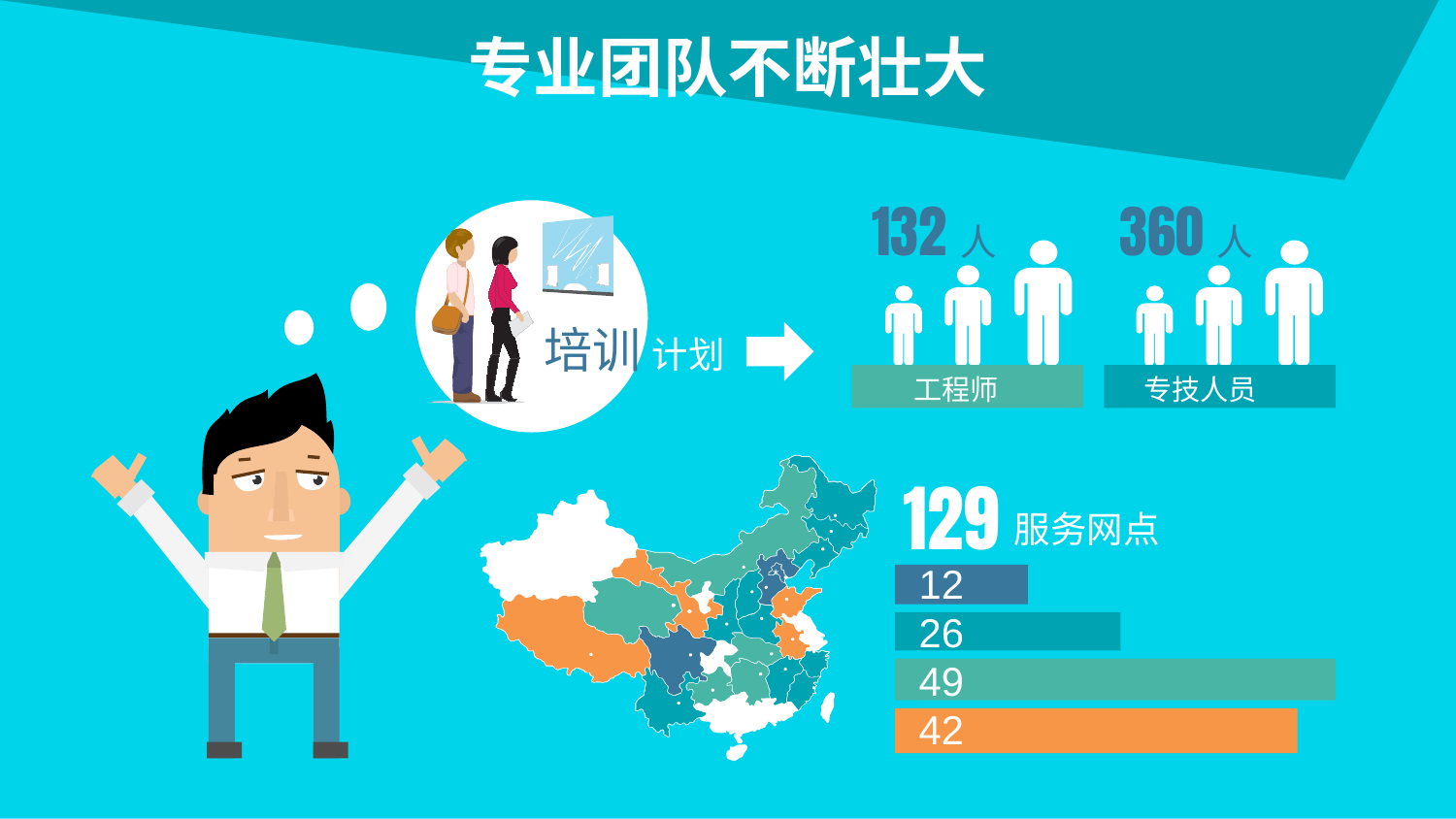

专业团队不断壮大
132人
360人

培训 计划

工程师
专技人员

129
服务网点
12

26
49
42